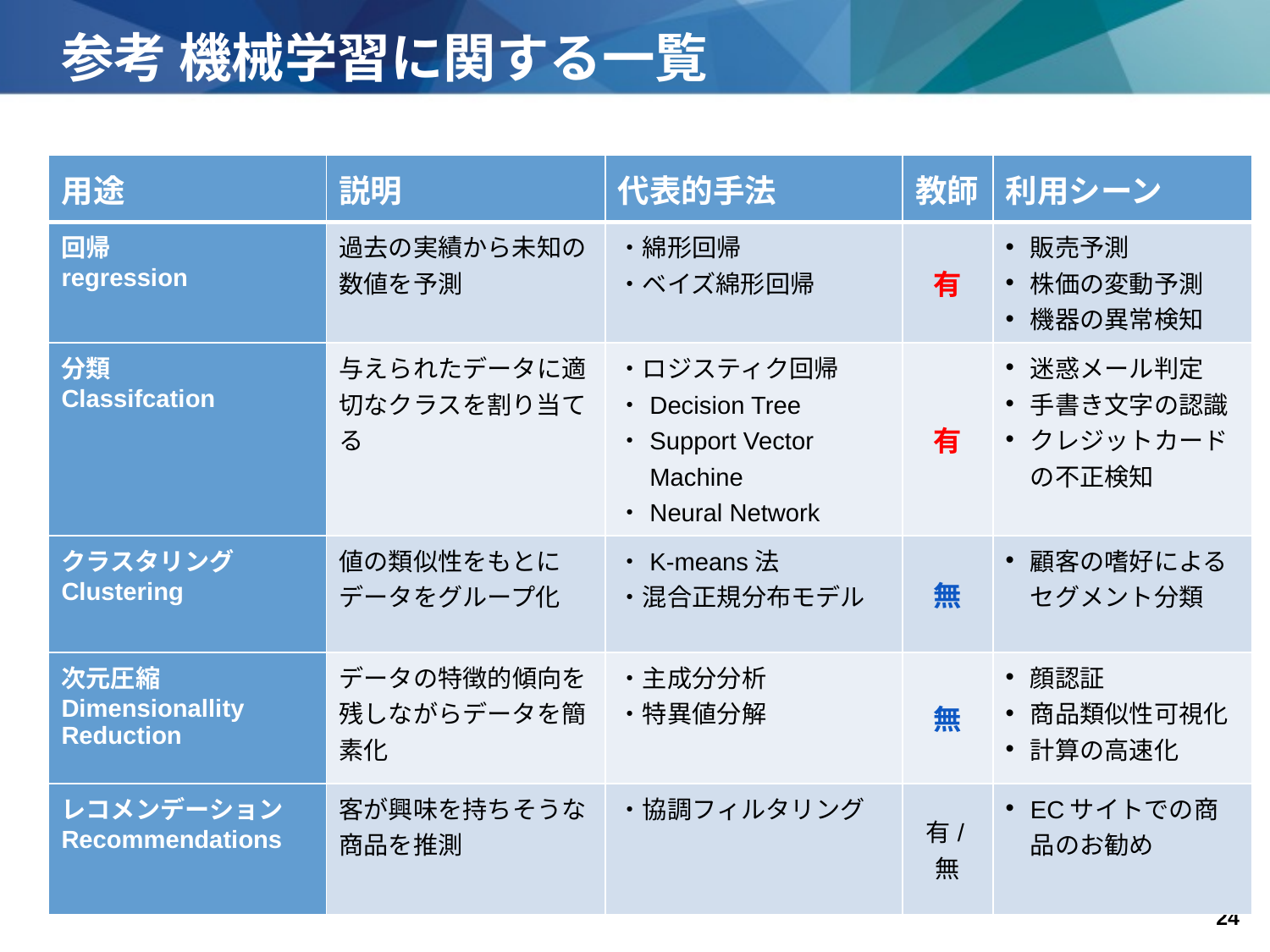

# 参考 機械学習に関する一覧
| 用途 | 説明 | 代表的手法 | 教師 | 利用シーン |
| --- | --- | --- | --- | --- |
| 回帰 regression | 過去の実績から未知の数値を予測 | ・綿形回帰 ・ベイズ綿形回帰 | 有 | 販売予測 株価の変動予測 機器の異常検知 |
| 分類 Classifcation | 与えられたデータに適切なクラスを割り当てる | ・ロジスティク回帰 ・Decision Tree ・Support Vector 　 　Machine ・Neural Network | 有 | 迷惑メール判定 手書き文字の認識 クレジットカードの不正検知 |
| クラスタリング Clustering | 値の類似性をもとにデータをグループ化 | ・K-means法 ・混合正規分布モデル | 無 | 顧客の嗜好によるセグメント分類 |
| 次元圧縮 Dimensionallity Reduction | データの特徴的傾向を残しながらデータを簡素化 | ・主成分分析 ・特異値分解 | 無 | 顔認証 商品類似性可視化 計算の高速化 |
| レコメンデーション Recommendations | 客が興味を持ちそうな商品を推測 | ・協調フィルタリング | 有/無 | ECサイトでの商品のお勧め |